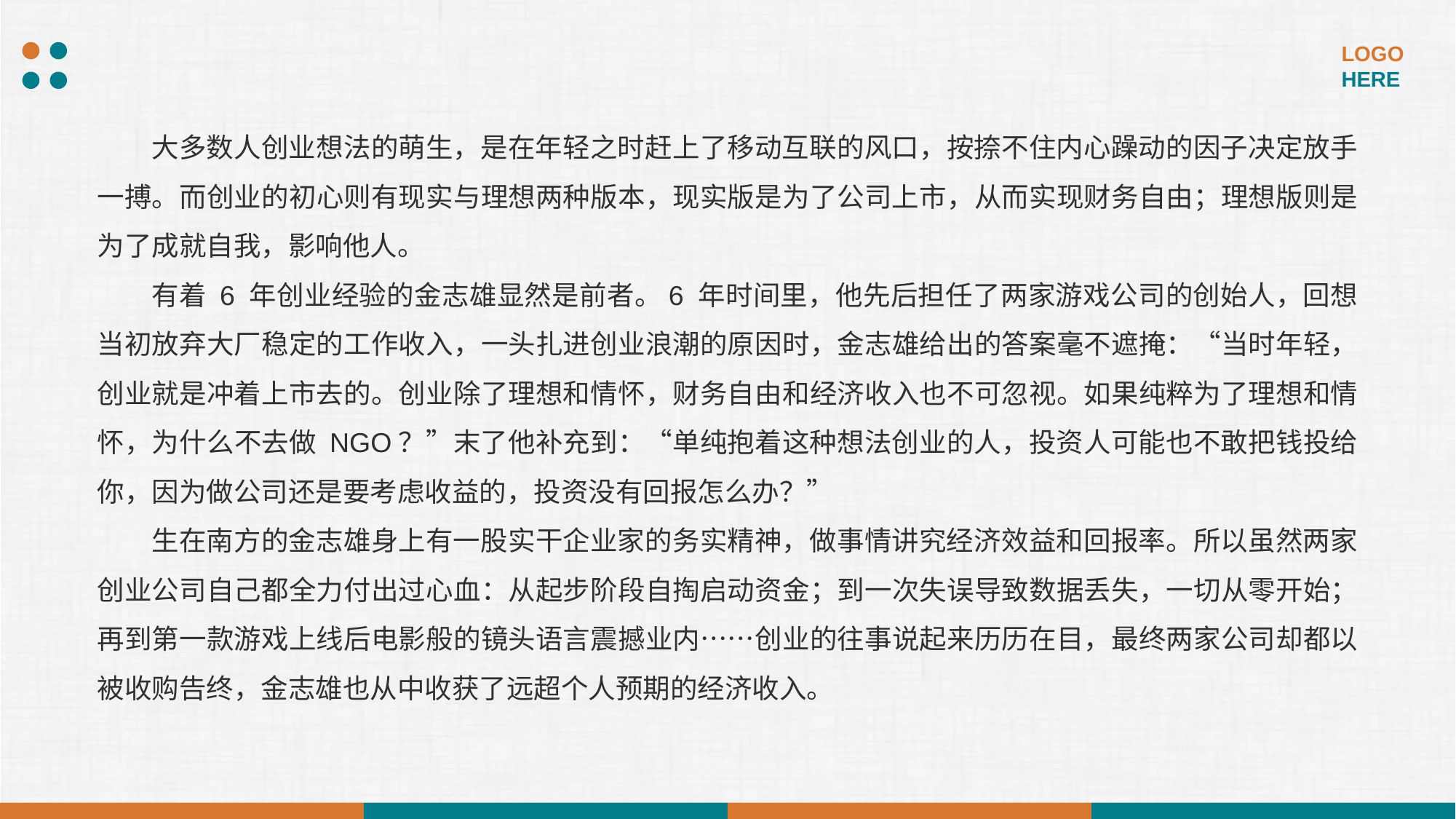

大多数人创业想法的萌生，是在年轻之时赶上了移动互联的风口，按捺不住内心躁动的因子决定放手一搏。而创业的初心则有现实与理想两种版本，现实版是为了公司上市，从而实现财务自由；理想版则是为了成就自我，影响他人。
有着 6 年创业经验的金志雄显然是前者。6 年时间里，他先后担任了两家游戏公司的创始人，回想当初放弃大厂稳定的工作收入，一头扎进创业浪潮的原因时，金志雄给出的答案毫不遮掩：“当时年轻，创业就是冲着上市去的。创业除了理想和情怀，财务自由和经济收入也不可忽视。如果纯粹为了理想和情怀，为什么不去做 NGO？”末了他补充到：“单纯抱着这种想法创业的人，投资人可能也不敢把钱投给你，因为做公司还是要考虑收益的，投资没有回报怎么办？”
生在南方的金志雄身上有一股实干企业家的务实精神，做事情讲究经济效益和回报率。所以虽然两家创业公司自己都全力付出过心血：从起步阶段自掏启动资金；到一次失误导致数据丢失，一切从零开始；再到第一款游戏上线后电影般的镜头语言震撼业内……创业的往事说起来历历在目，最终两家公司却都以被收购告终，金志雄也从中收获了远超个人预期的经济收入。